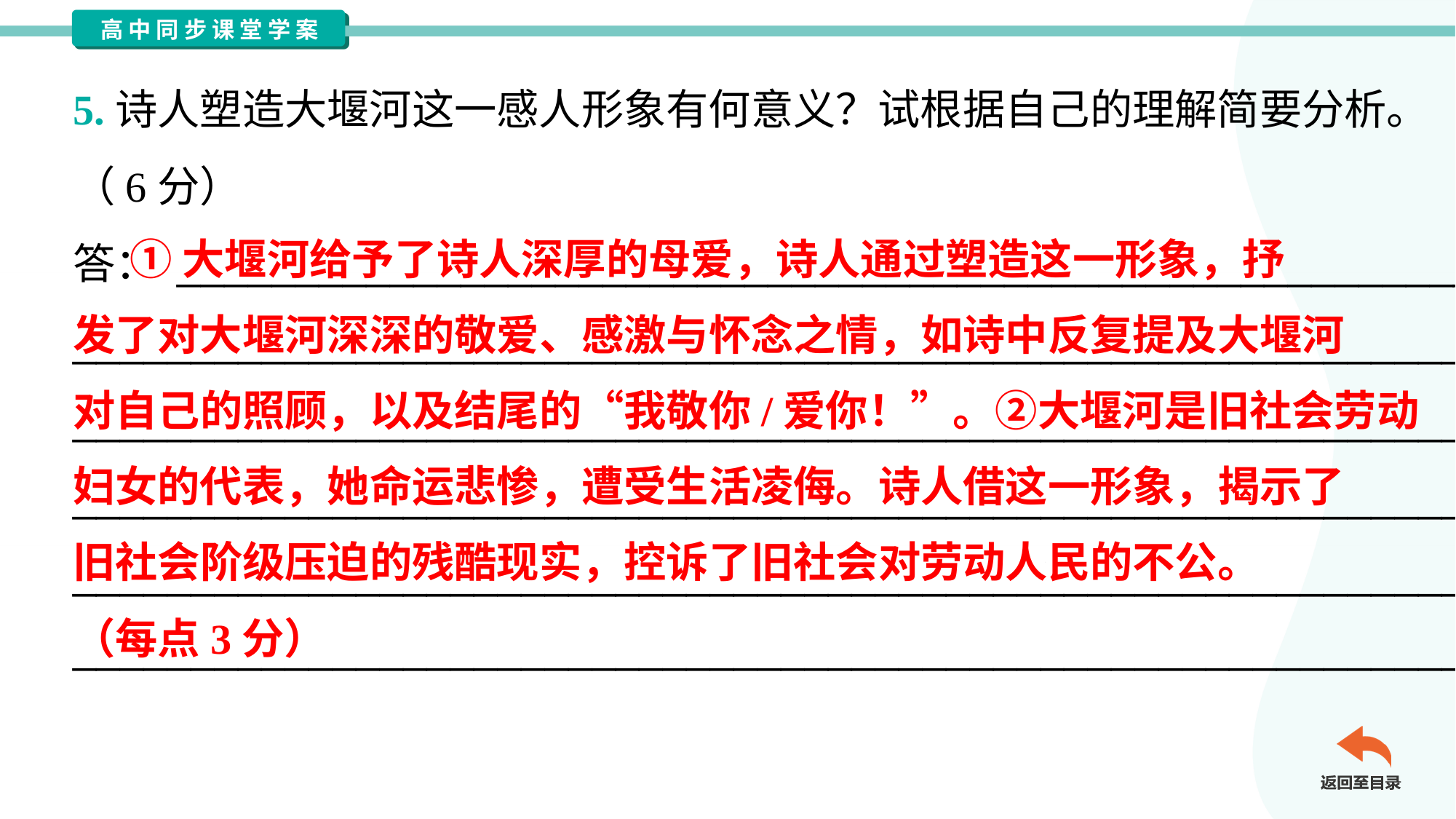

5.诗人塑造大堰河这一感人形象有何意义？试根据自己的理解简要分析。
（6分）
答： ________________________________________________________
_____________________________________________________________
_____________________________________________________________
_____________________________________________________________
_____________________________________________________________
_____________________________________________________________
      ①大堰河给予了诗人深厚的母爱，诗人通过塑造这一形象，抒
发了对大堰河深深的敬爱、感激与怀念之情，如诗中反复提及大堰河
对自己的照顾，以及结尾的“我敬你/爱你！”。②大堰河是旧社会劳动
妇女的代表，她命运悲惨，遭受生活凌侮。诗人借这一形象，揭示了
旧社会阶级压迫的残酷现实，控诉了旧社会对劳动人民的不公。
（每点3分）